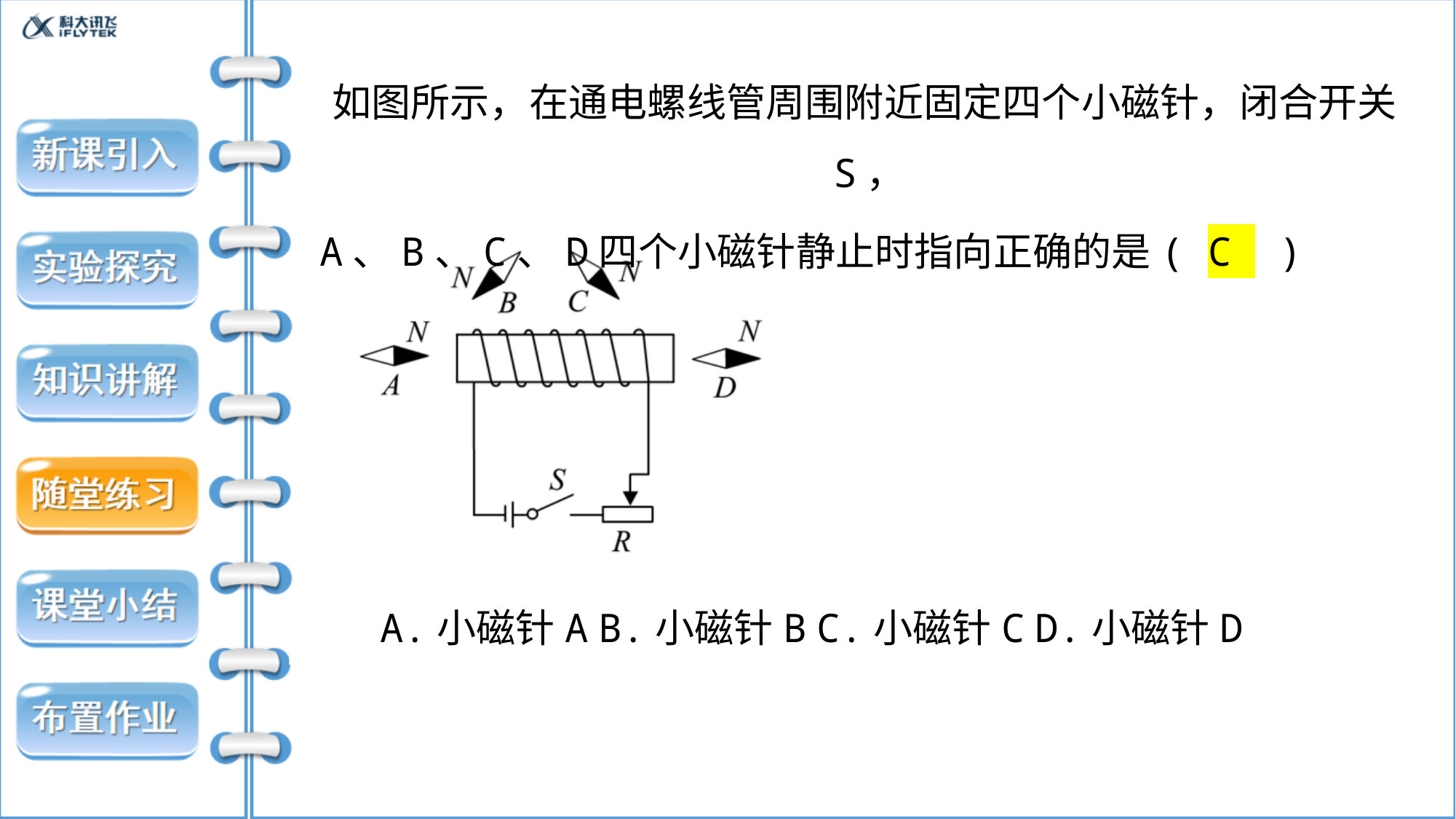

如图所示，在通电螺线管周围附近固定四个小磁针，闭合开关S，
A、B、C、D四个小磁针静止时指向正确的是( C  )

A.小磁针A	B.小磁针B	C.小磁针C	D.小磁针D